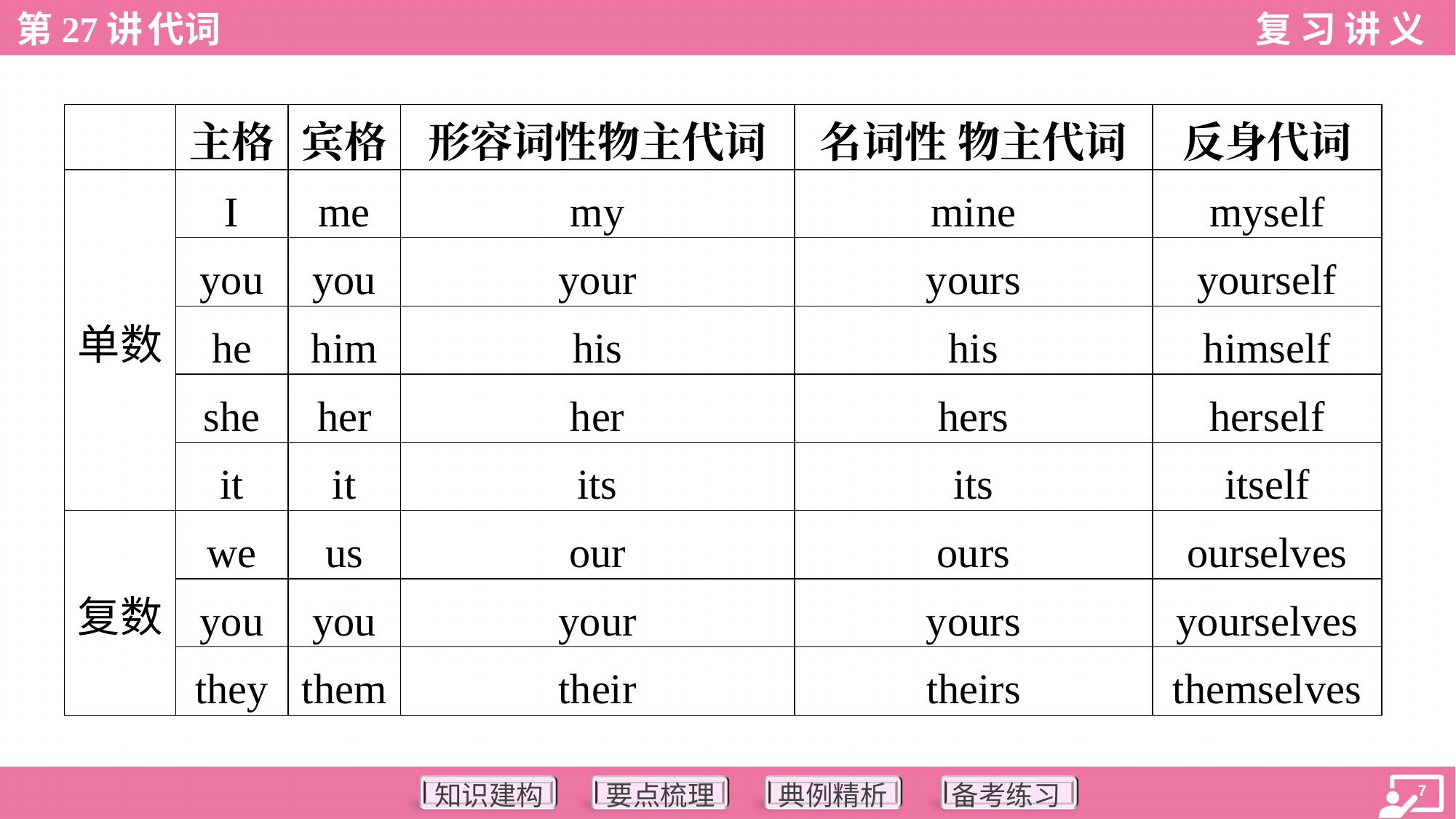

|  | 主格 | 宾格 | 形容词性物主代词 | 名词性 物主代词 | 反身代词 |
| --- | --- | --- | --- | --- | --- |
| 单数 | I | me | my | mine | myself |
|  | you | you | your | yours | yourself |
|  | he | him | his | his | himself |
|  | she | her | her | hers | herself |
|  | it | it | its | its | itself |
| 复数 | we | us | our | ours | ourselves |
|  | you | you | your | yours | yourselves |
|  | they | them | their | theirs | themselves |